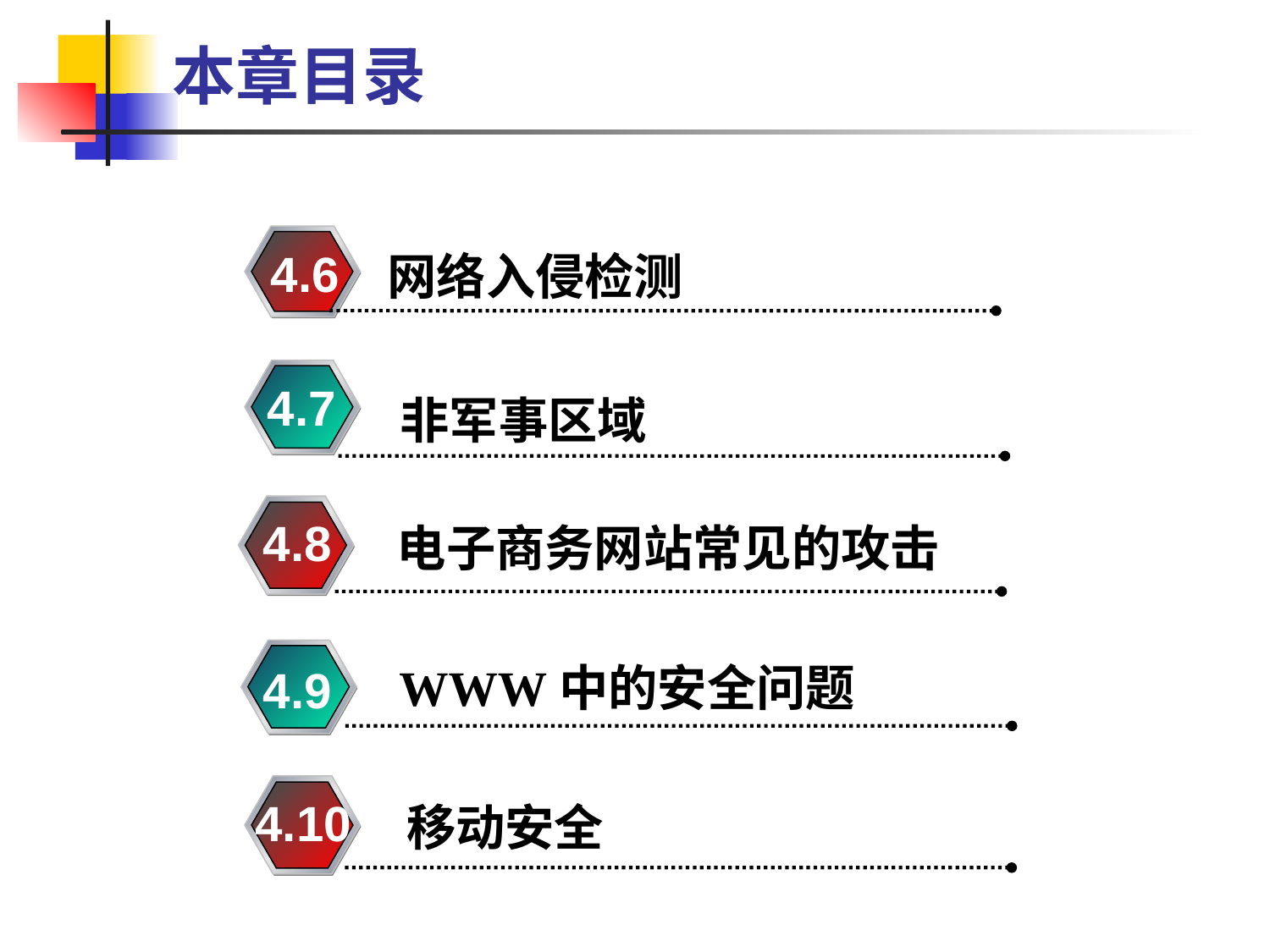

# 本章目录

4.6
网络入侵检测

4.7
非军事区域

4.8
电子商务网站常见的攻击

WWW中的安全问题
4.9

4.10

4.10
移动安全